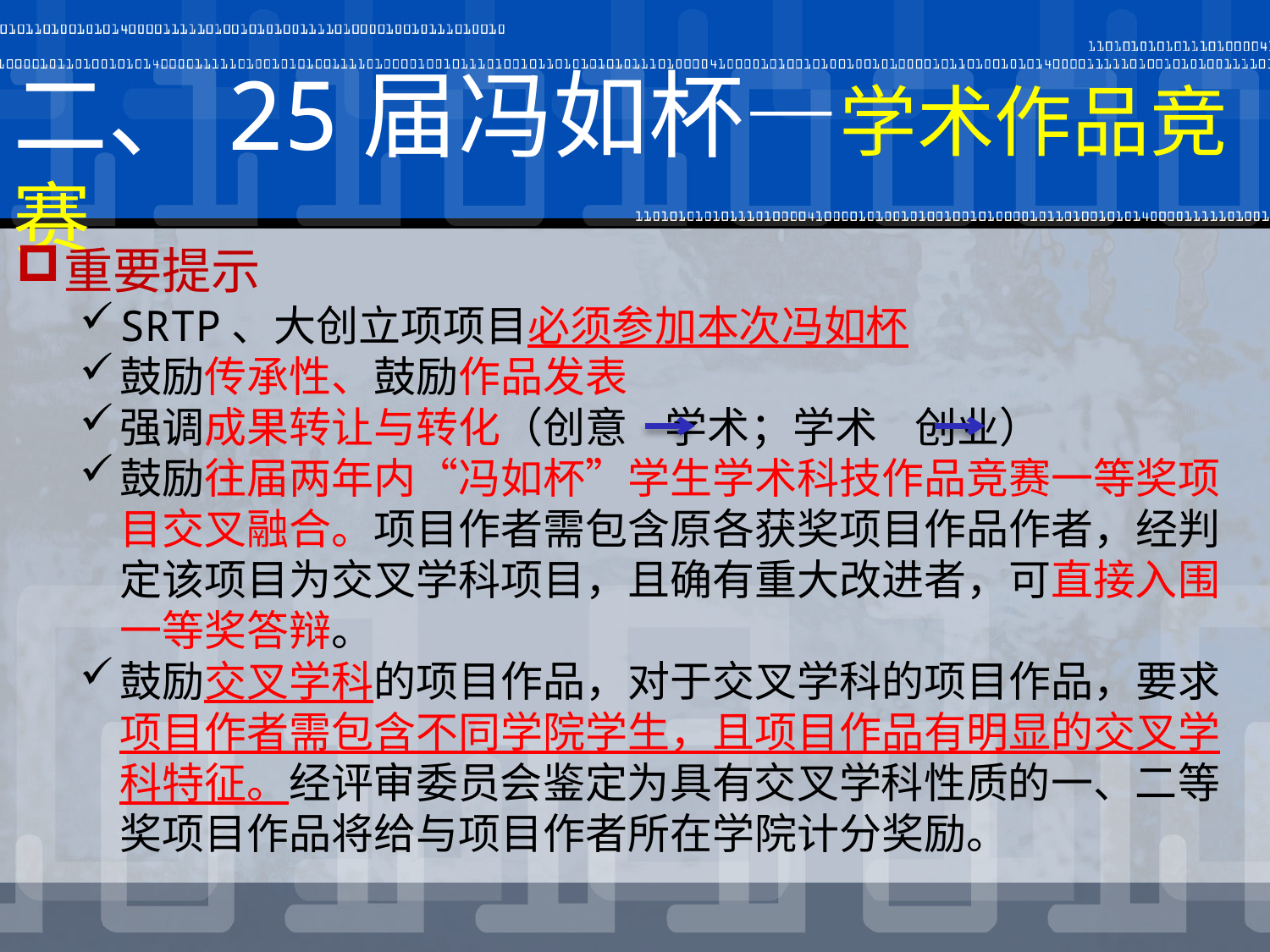

# 二、25届冯如杯—学术作品竞赛
重要提示
SRTP、大创立项项目必须参加本次冯如杯
鼓励传承性、鼓励作品发表
强调成果转让与转化（创意    学术；学术    创业）
鼓励往届两年内“冯如杯”学生学术科技作品竞赛一等奖项目交叉融合。项目作者需包含原各获奖项目作品作者，经判定该项目为交叉学科项目，且确有重大改进者，可直接入围一等奖答辩。
鼓励交叉学科的项目作品，对于交叉学科的项目作品，要求项目作者需包含不同学院学生，且项目作品有明显的交叉学科特征。经评审委员会鉴定为具有交叉学科性质的一、二等奖项目作品将给与项目作者所在学院计分奖励。